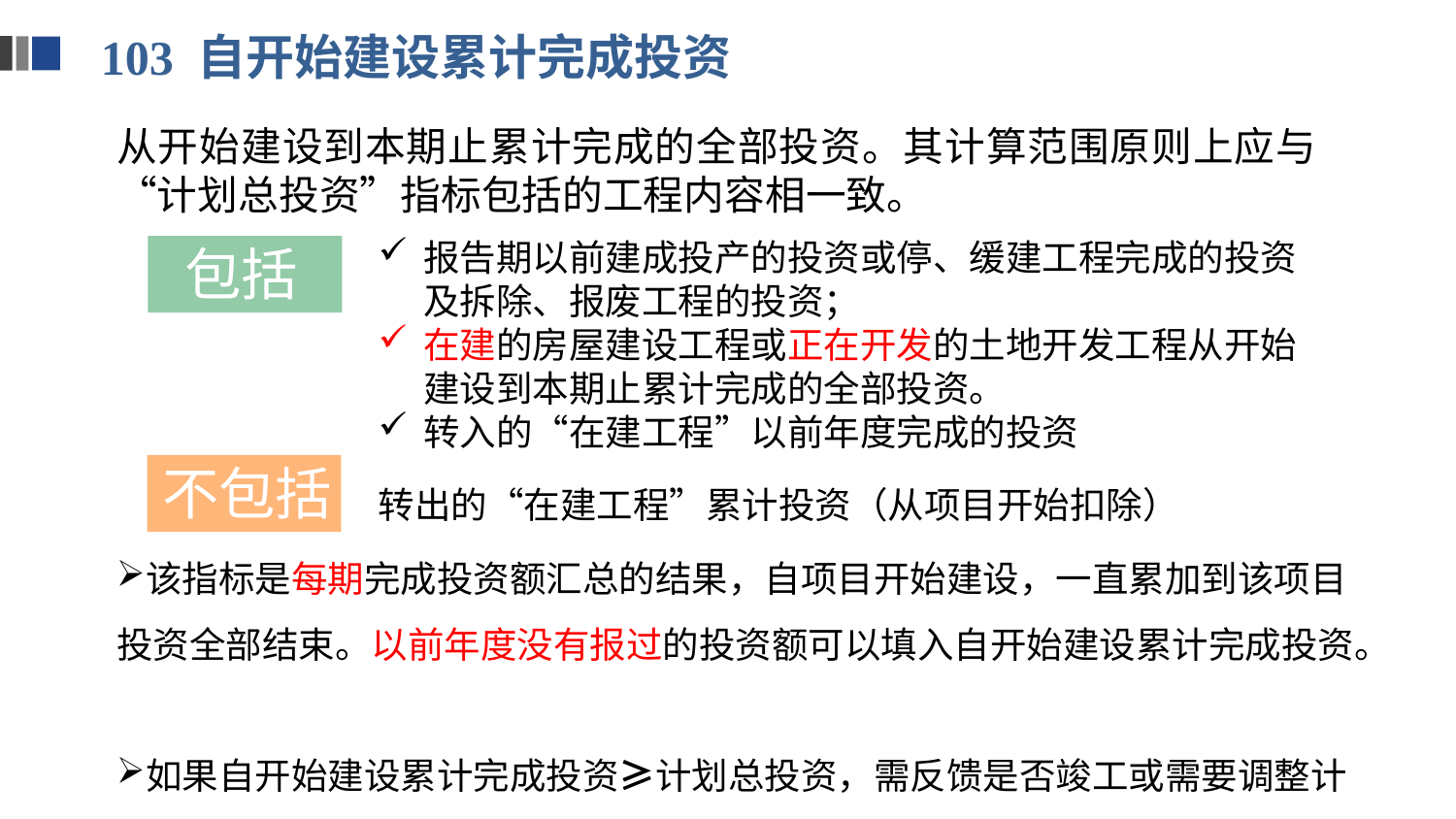

103 自开始建设累计完成投资

从开始建设到本期止累计完成的全部投资。其计算范围原则上应与“计划总投资”指标包括的工程内容相一致。

报告期以前建成投产的投资或停、缓建工程完成的投资及拆除、报废工程的投资；
在建的房屋建设工程或正在开发的土地开发工程从开始建设到本期止累计完成的全部投资。
转入的“在建工程”以前年度完成的投资

包括

不包括

转出的“在建工程”累计投资（从项目开始扣除）
该指标是每期完成投资额汇总的结果，自项目开始建设，一直累加到该项目投资全部结束。以前年度没有报过的投资额可以填入自开始建设累计完成投资。
如果自开始建设累计完成投资≥计划总投资，需反馈是否竣工或需要调整计划总投资。